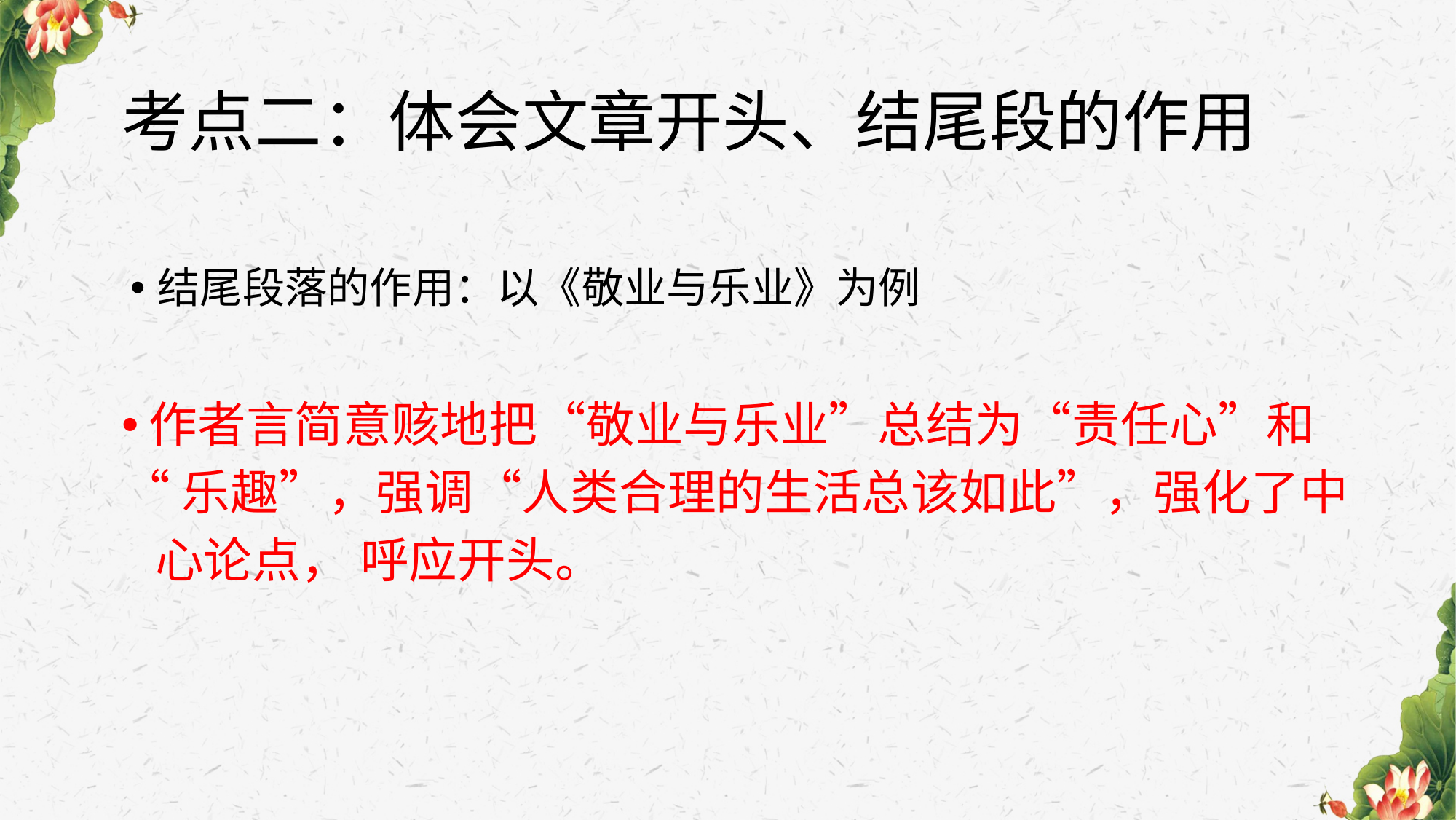

# 考点二：体会文章开头、结尾段的作用
结尾段落的作用：以《敬业与乐业》为例

作者言简意赅地把“敬业与乐业”总结为“责任心”和
“乐趣”，强调“人类合理的生活总该如此”，强化了中
  心论点， 呼应开头。